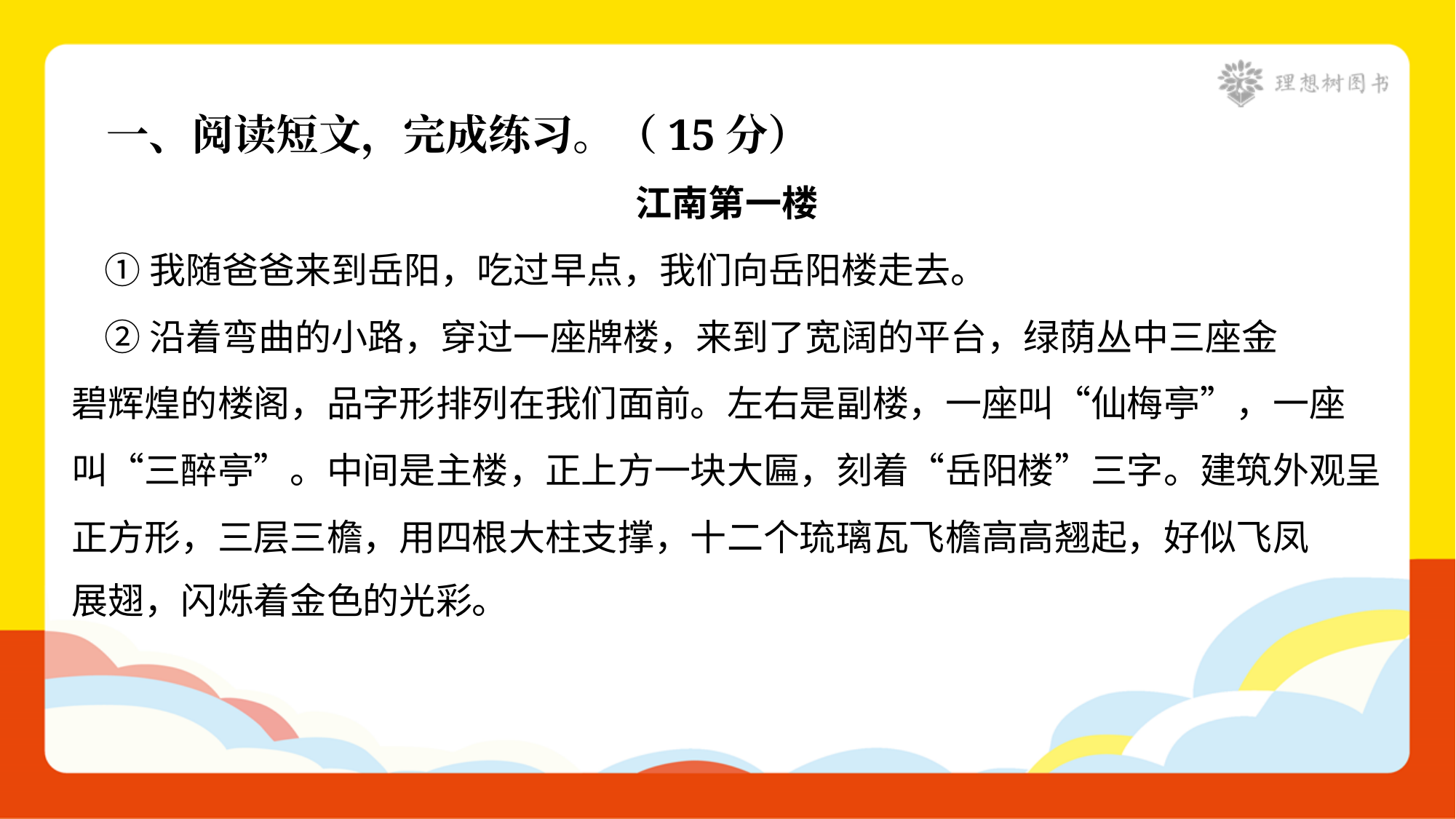

一、阅读短文，完成练习。（15分）
江南第一楼
    ①我随爸爸来到岳阳，吃过早点，我们向岳阳楼走去。
    ②沿着弯曲的小路，穿过一座牌楼，来到了宽阔的平台，绿荫丛中三座金
碧辉煌的楼阁，品字形排列在我们面前。左右是副楼，一座叫“仙梅亭”，一座
叫“三醉亭”。中间是主楼，正上方一块大匾，刻着“岳阳楼”三字。建筑外观呈
正方形，三层三檐，用四根大柱支撑，十二个琉璃瓦飞檐高高翘起，好似飞凤
展翅，闪烁着金色的光彩。